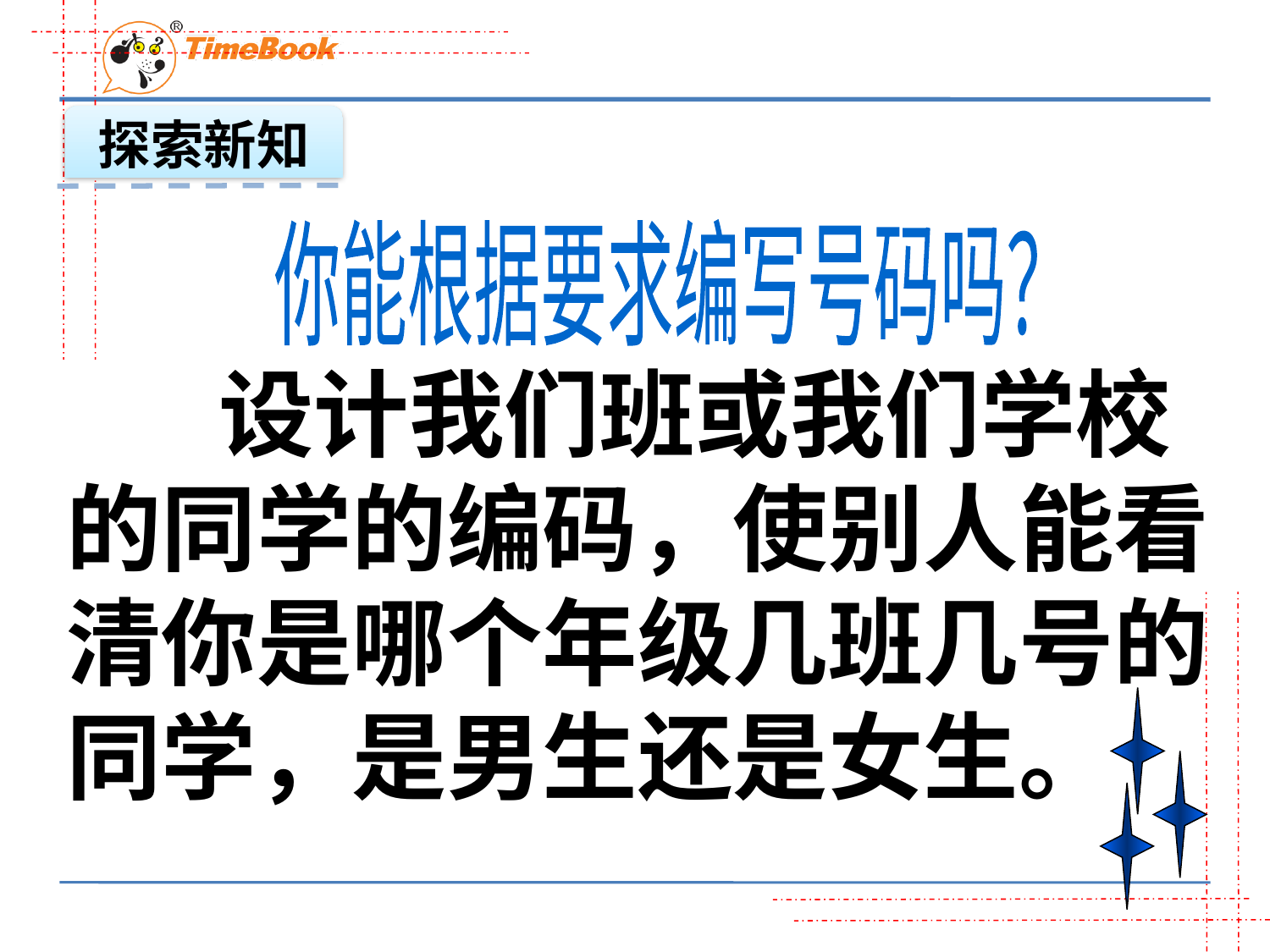

设计我们班或我们学校的同学的编码，使别人能看清你是哪个年级几班几号的同学，是男生还是女生。

探索新知
你能根据要求编写号码吗？